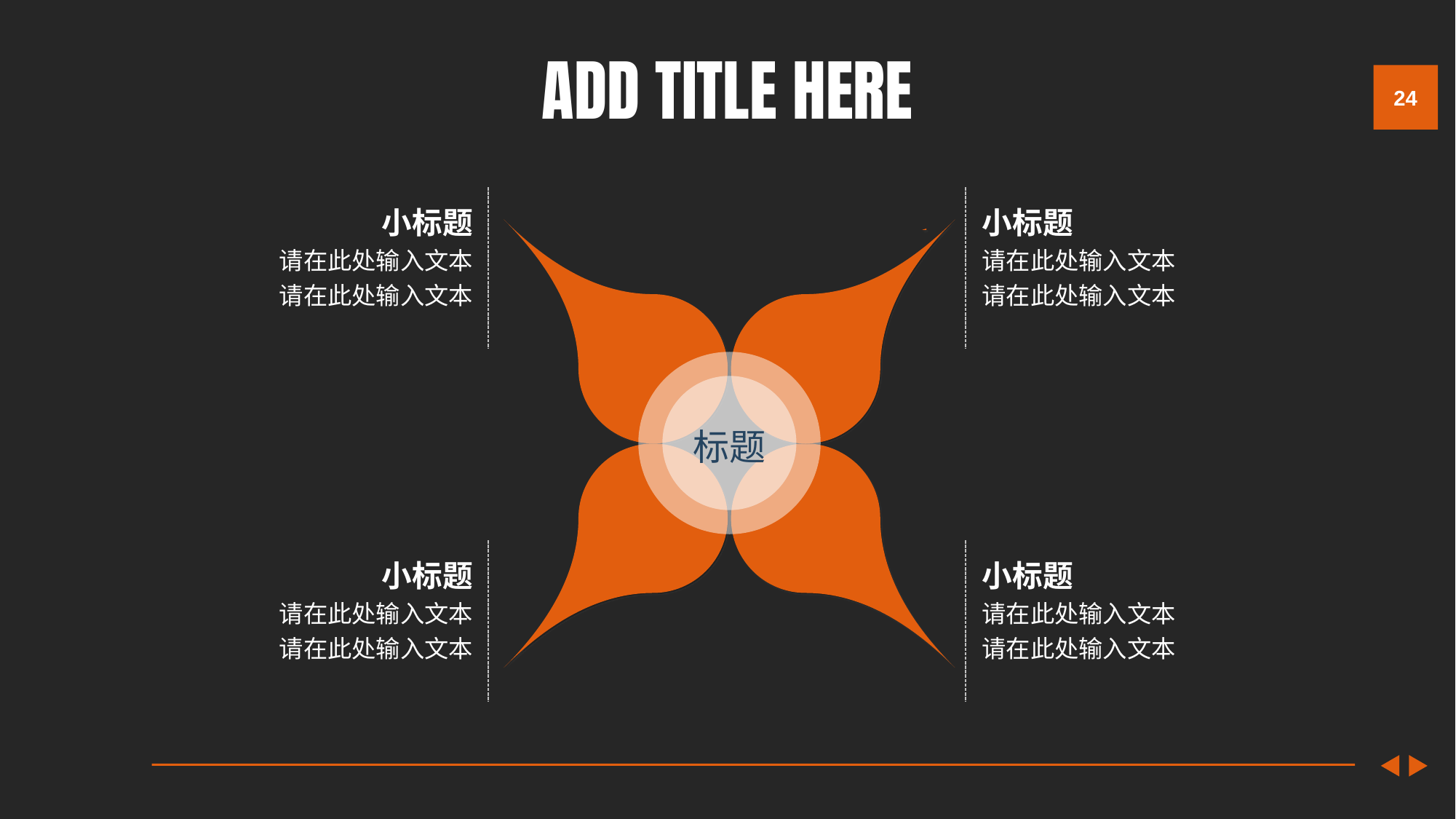

# ADD TITLE HERE
小标题
请在此处输入文本
请在此处输入文本
小标题
请在此处输入文本
请在此处输入文本

标题

小标题
请在此处输入文本
请在此处输入文本
小标题
请在此处输入文本
请在此处输入文本